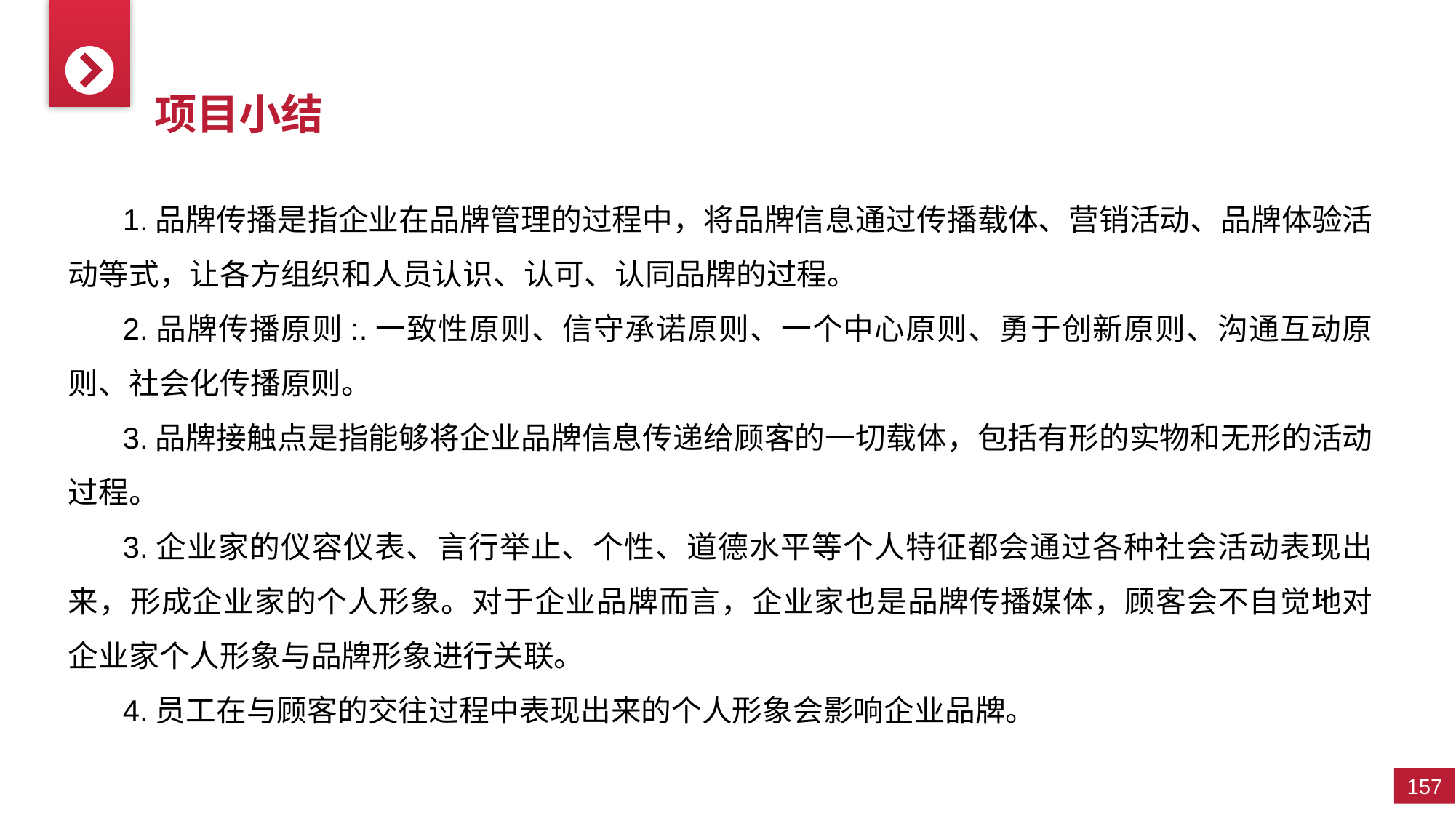

项目小结
1.品牌传播是指企业在品牌管理的过程中，将品牌信息通过传播载体、营销活动、品牌体验活动等式，让各方组织和人员认识、认可、认同品牌的过程。
2.品牌传播原则:.一致性原则、信守承诺原则、一个中心原则、勇于创新原则、沟通互动原则、社会化传播原则。
3.品牌接触点是指能够将企业品牌信息传递给顾客的一切载体，包括有形的实物和无形的活动过程。
3.企业家的仪容仪表、言行举止、个性、道德水平等个人特征都会通过各种社会活动表现出来，形成企业家的个人形象。对于企业品牌而言，企业家也是品牌传播媒体，顾客会不自觉地对企业家个人形象与品牌形象进行关联。
4.员工在与顾客的交往过程中表现出来的个人形象会影响企业品牌。